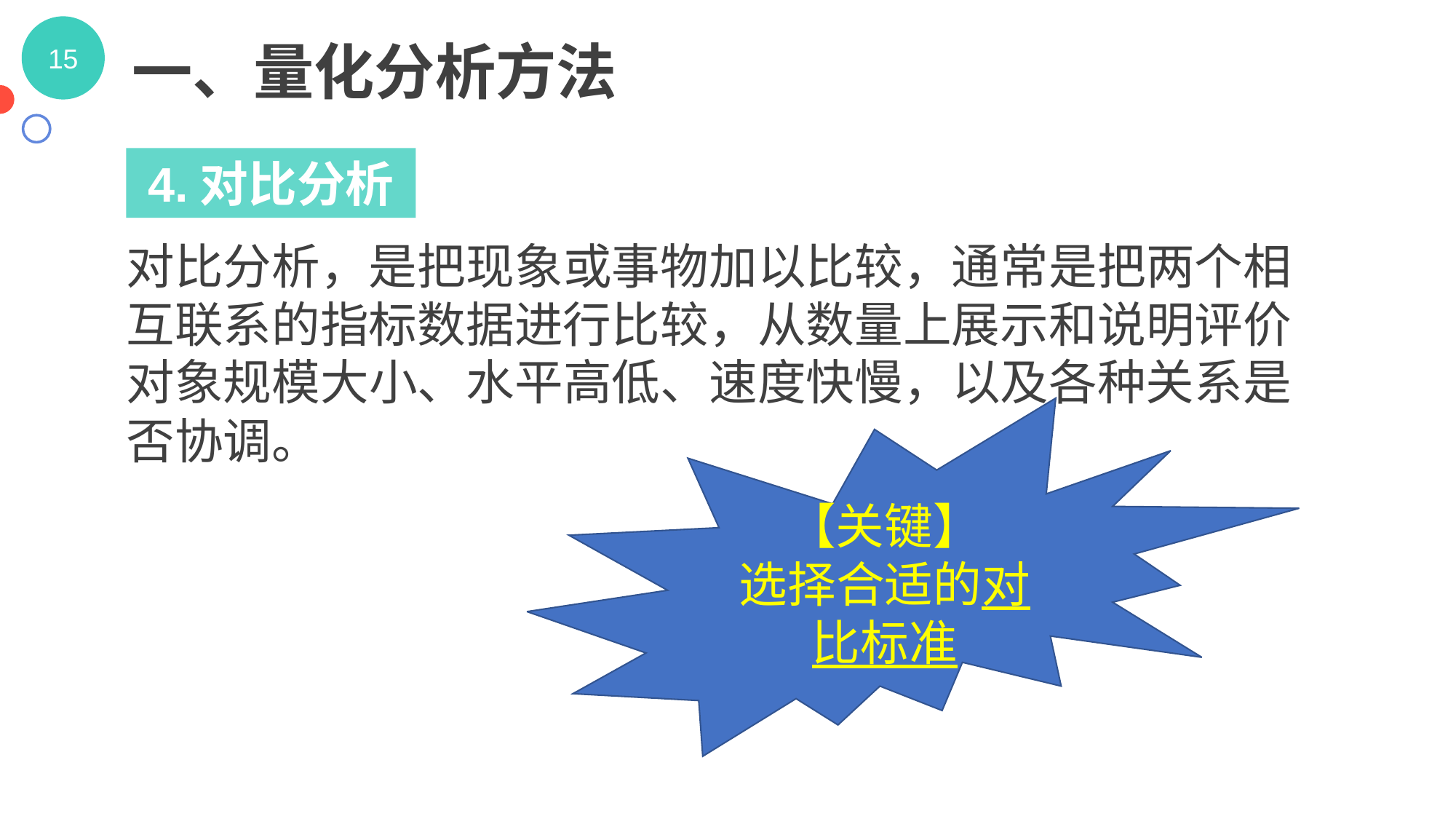

一、量化分析方法
4.对比分析
对比分析，是把现象或事物加以比较，通常是把两个相互联系的指标数据进行比较，从数量上展示和说明评价对象规模大小、水平高低、速度快慢，以及各种关系是否协调。
【关键】
选择合适的对比标准